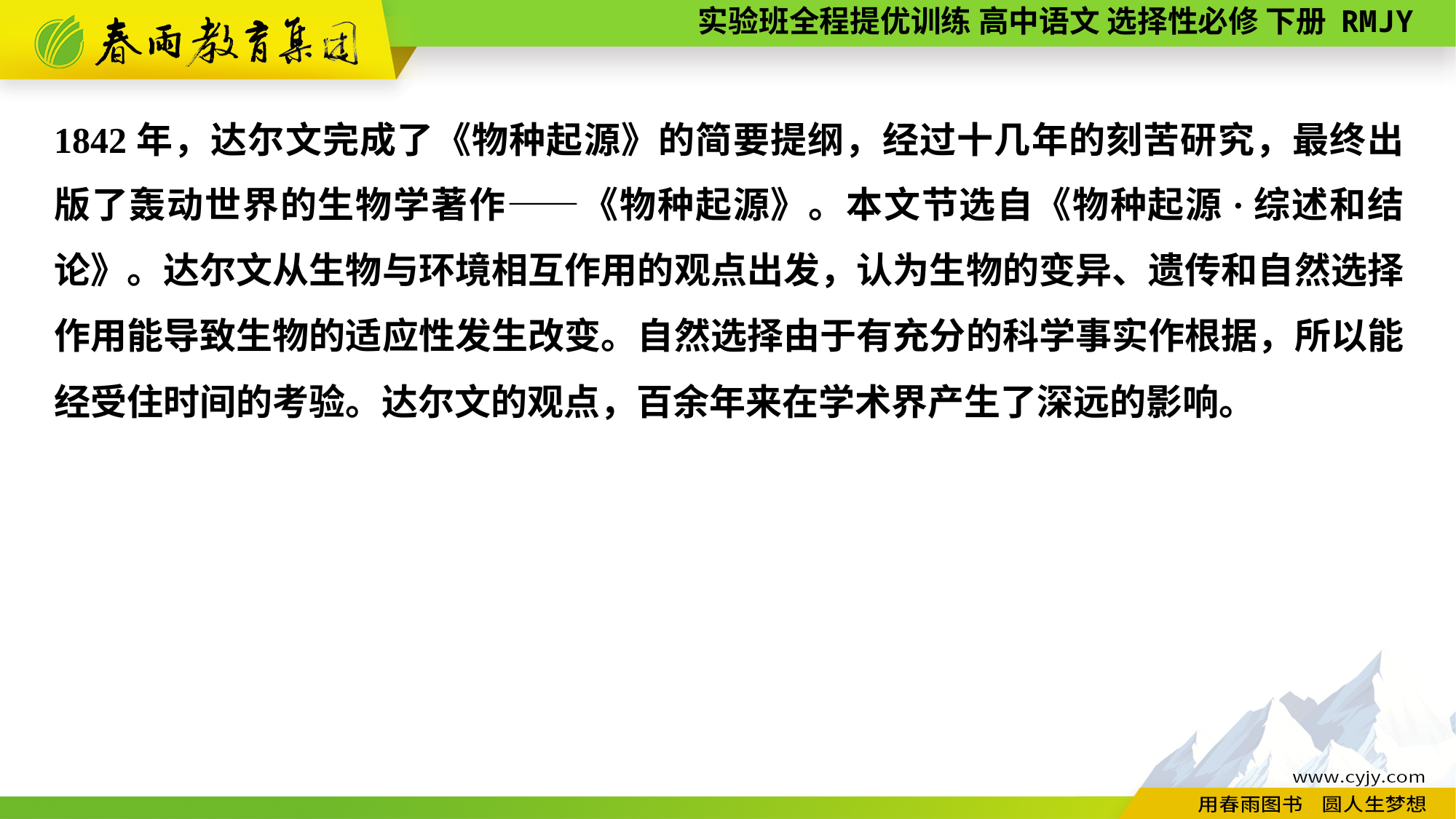

1842年，达尔文完成了《物种起源》的简要提纲，经过十几年的刻苦研究，最终出版了轰动世界的生物学著作——《物种起源》。本文节选自《物种起源·综述和结论》。达尔文从生物与环境相互作用的观点出发，认为生物的变异、遗传和自然选择作用能导致生物的适应性发生改变。自然选择由于有充分的科学事实作根据，所以能经受住时间的考验。达尔文的观点，百余年来在学术界产生了深远的影响。